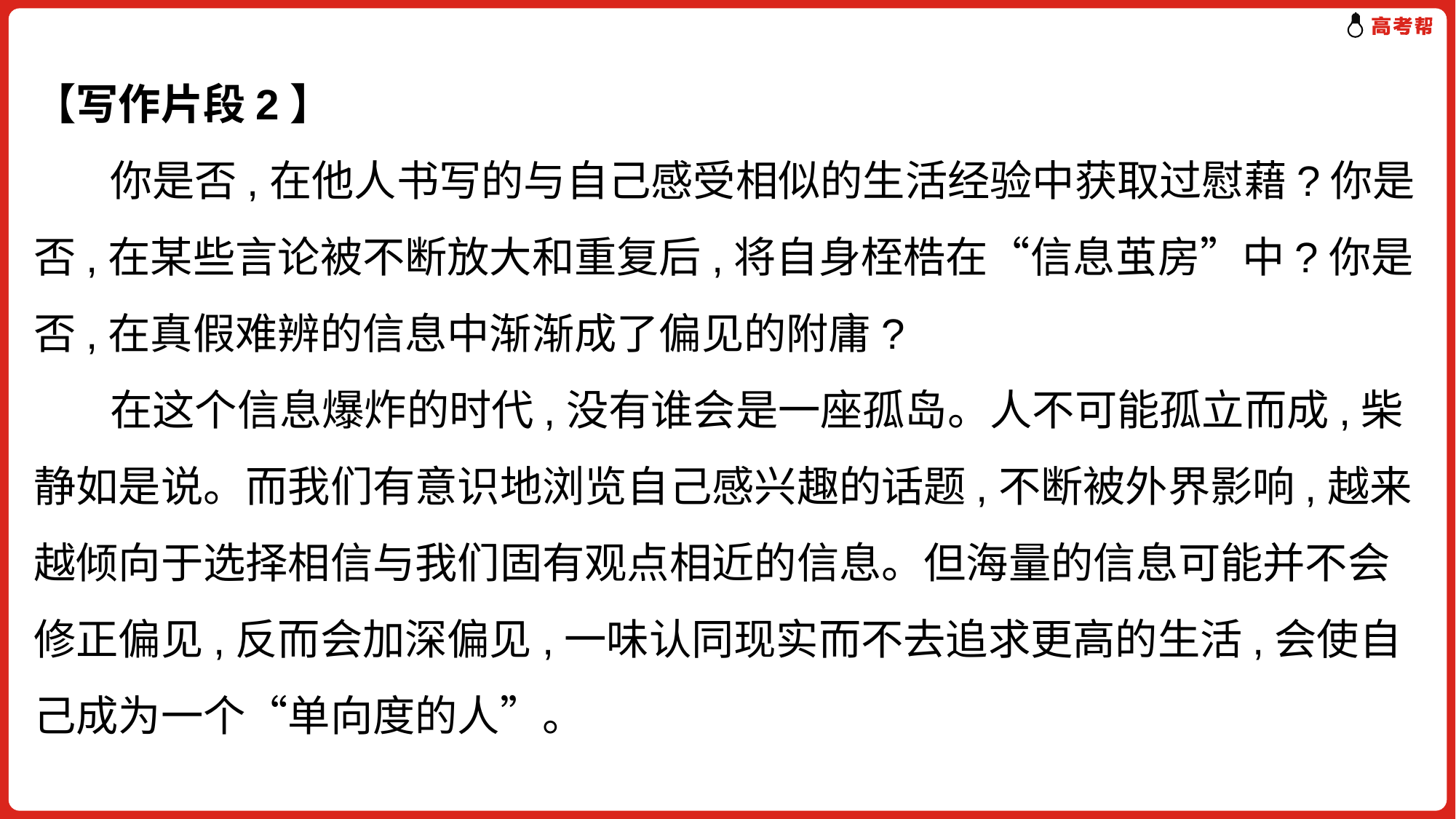

【写作片段2】
       你是否,在他人书写的与自己感受相似的生活经验中获取过慰藉?你是否,在某些言论被不断放大和重复后,将自身桎梏在“信息茧房”中?你是否,在真假难辨的信息中渐渐成了偏见的附庸?
       在这个信息爆炸的时代,没有谁会是一座孤岛。人不可能孤立而成,柴静如是说。而我们有意识地浏览自己感兴趣的话题,不断被外界影响,越来越倾向于选择相信与我们固有观点相近的信息。但海量的信息可能并不会修正偏见,反而会加深偏见,一味认同现实而不去追求更高的生活,会使自己成为一个“单向度的人”。